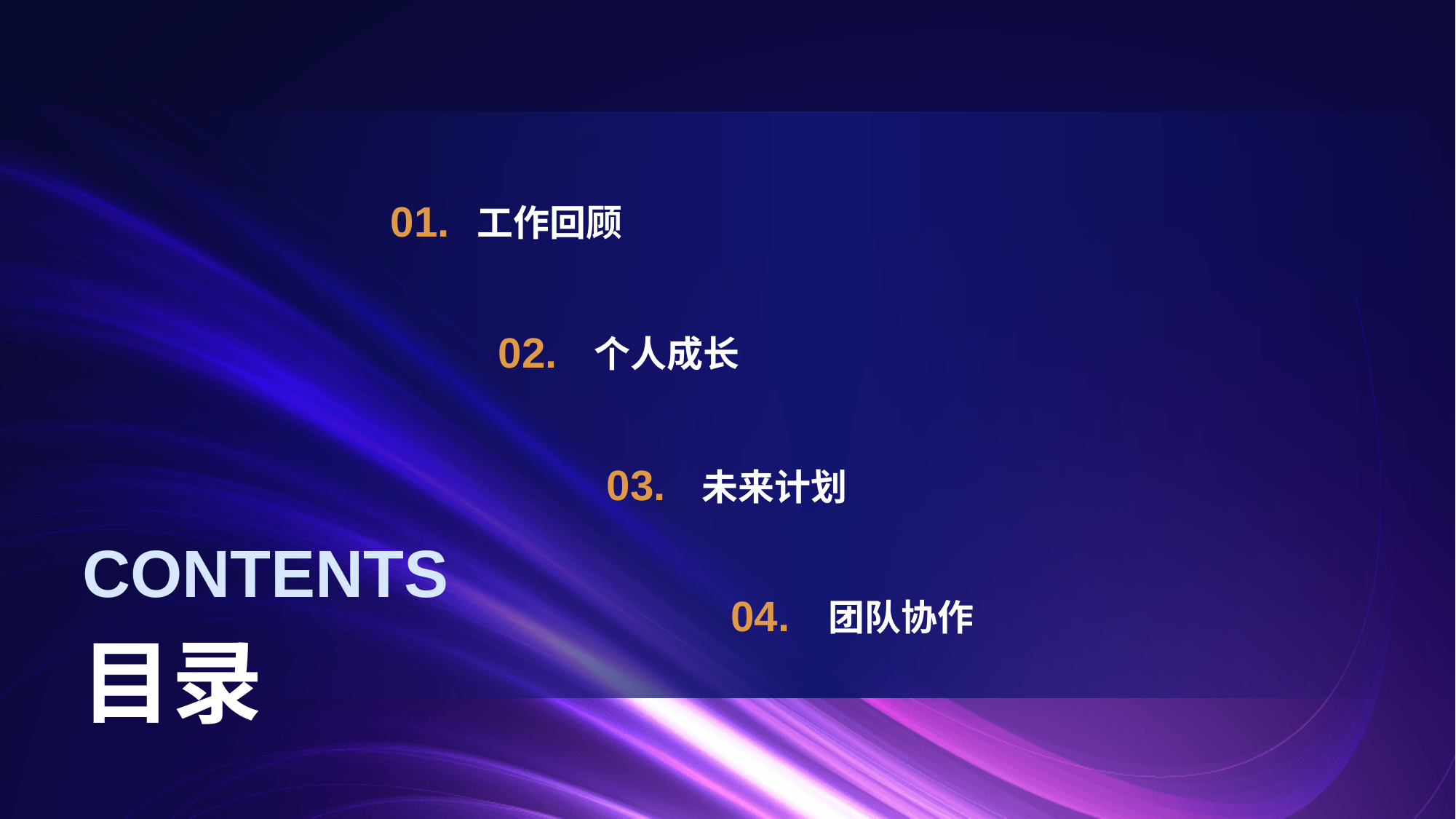

01.
工作回顾
02.
个人成长
03.
未来计划
CONTENTS
04.
团队协作
目录